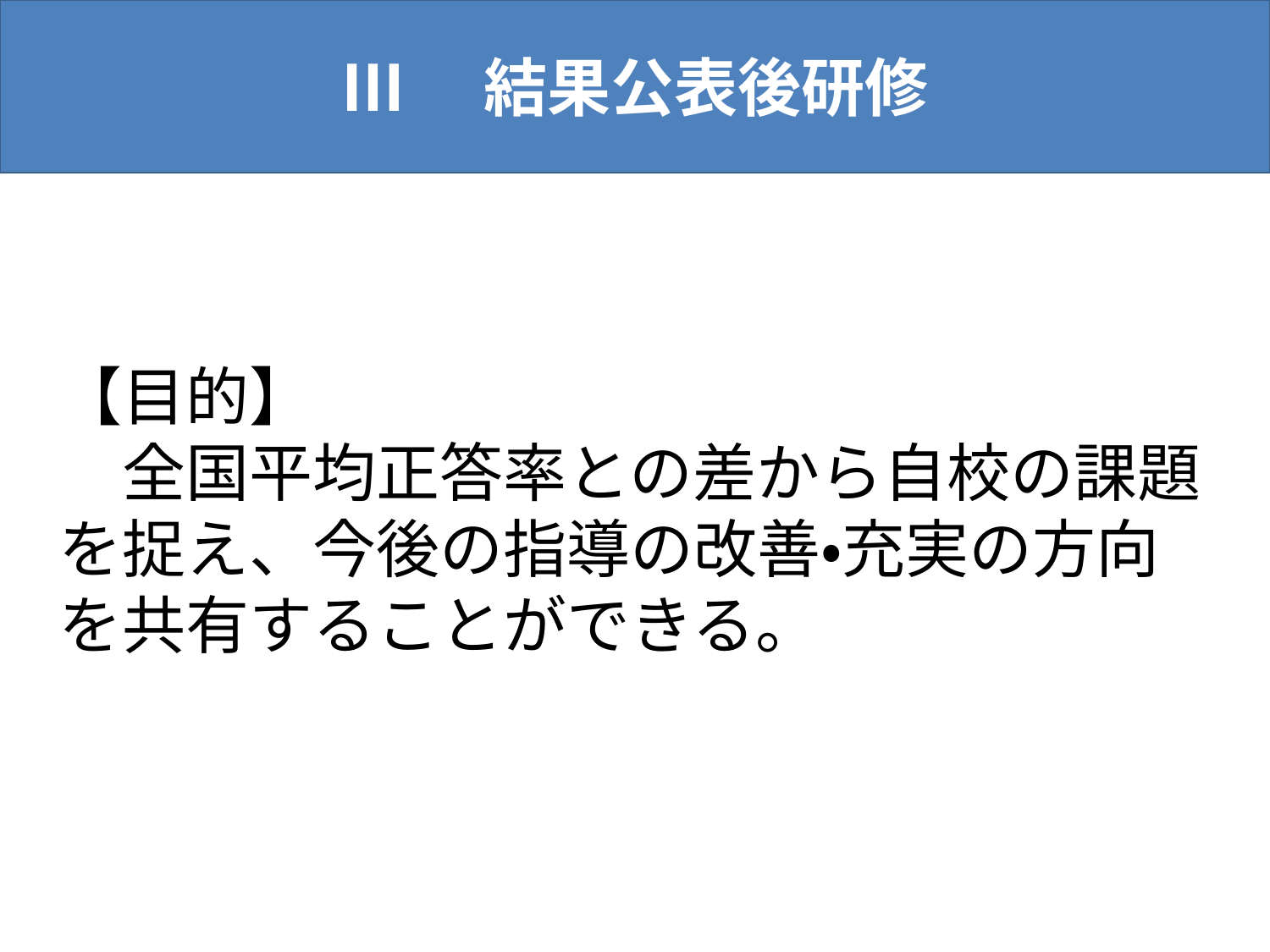

Ⅲ　結果公表後研修
【目的】
　全国平均正答率との差から自校の課題を捉え、今後の指導の改善・充実の方向を共有することができる。